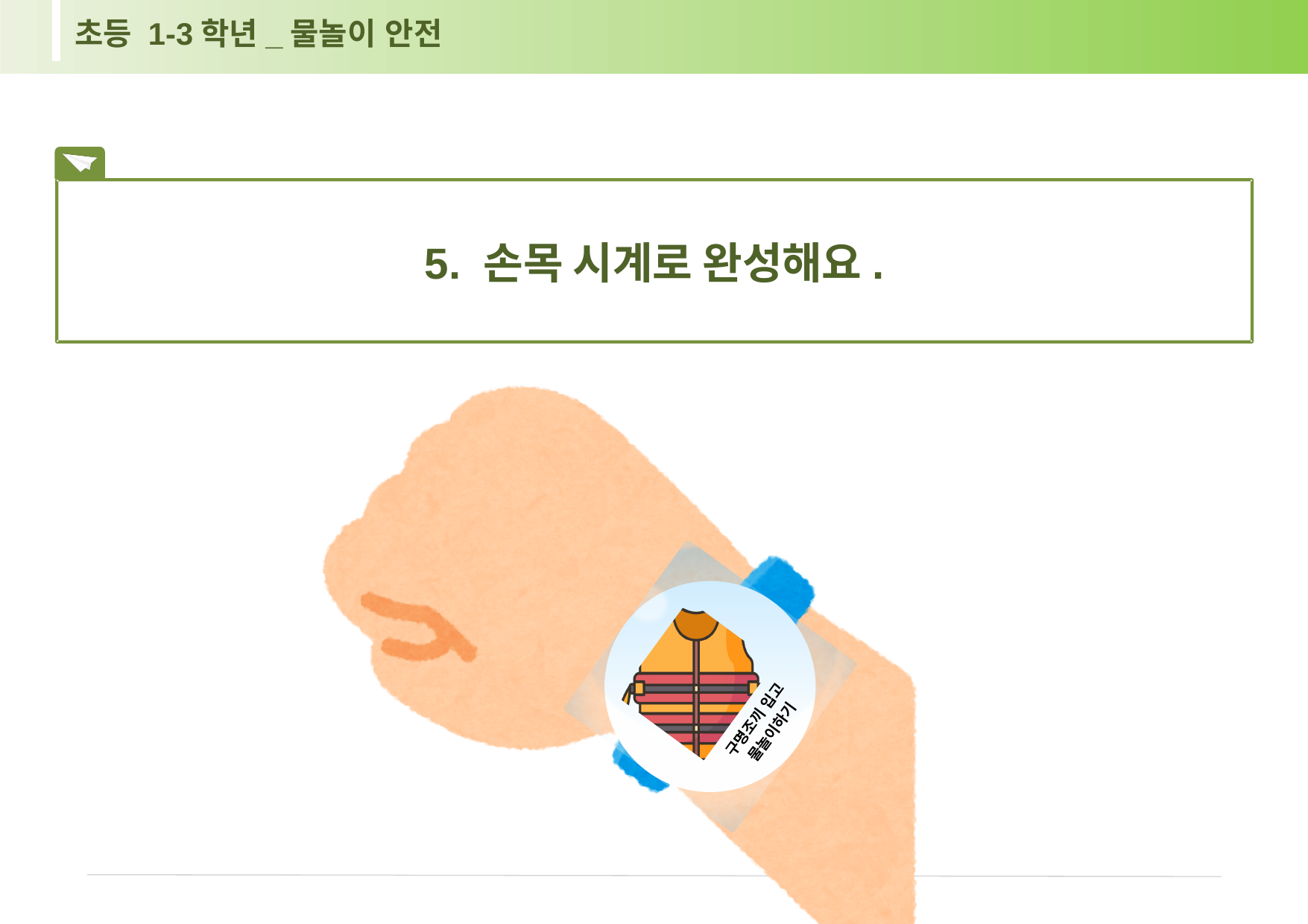

초등 1-3학년_물놀이 안전

5. 손목 시계로 완성해요.

구명조끼 입고 물놀이하기